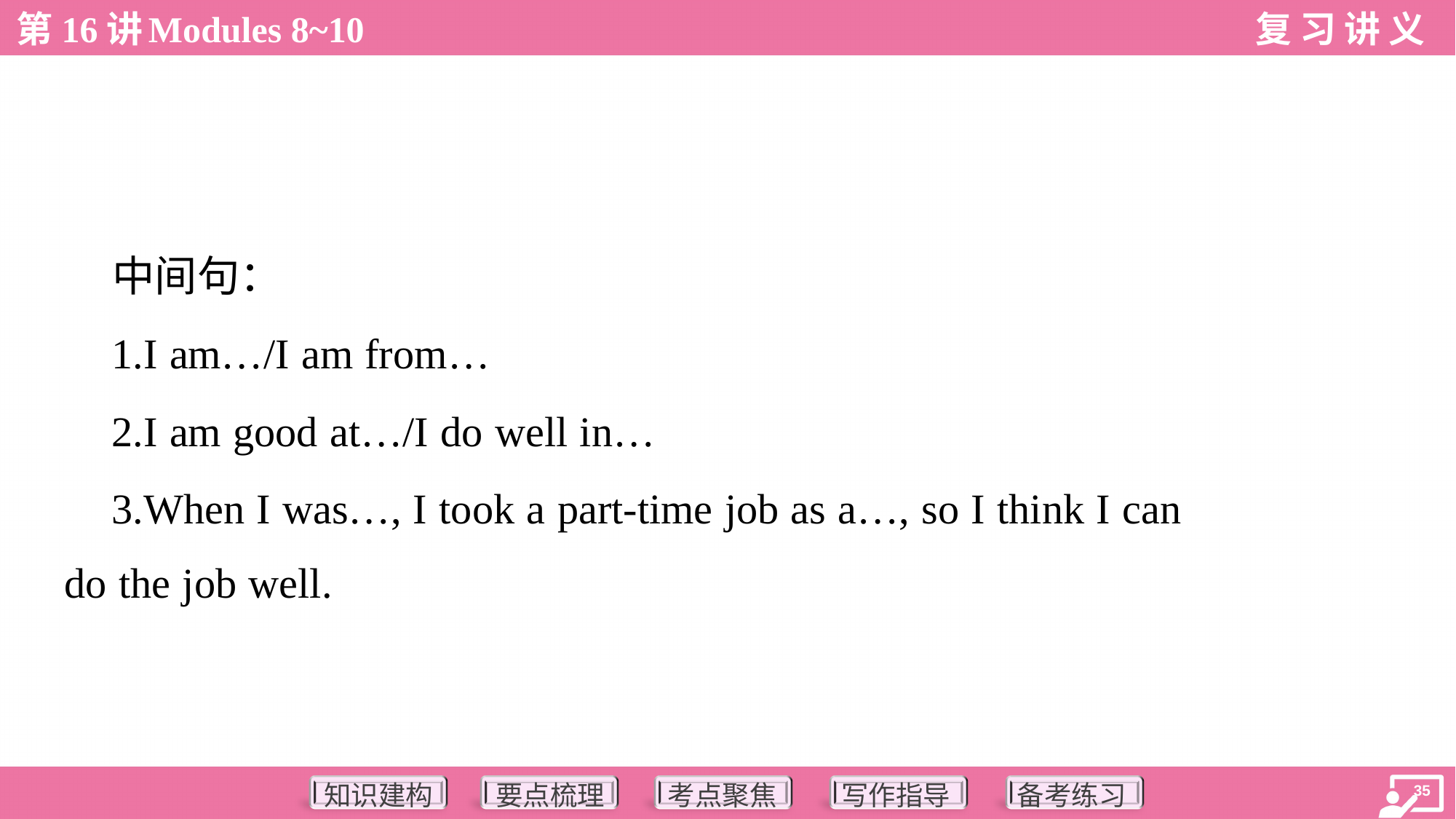

中间句：
    1.I am…/I am from…
    2.I am good at…/I do well in…
    3.When I was…, I took a part-time job as a…, so I think I can
do the job well.